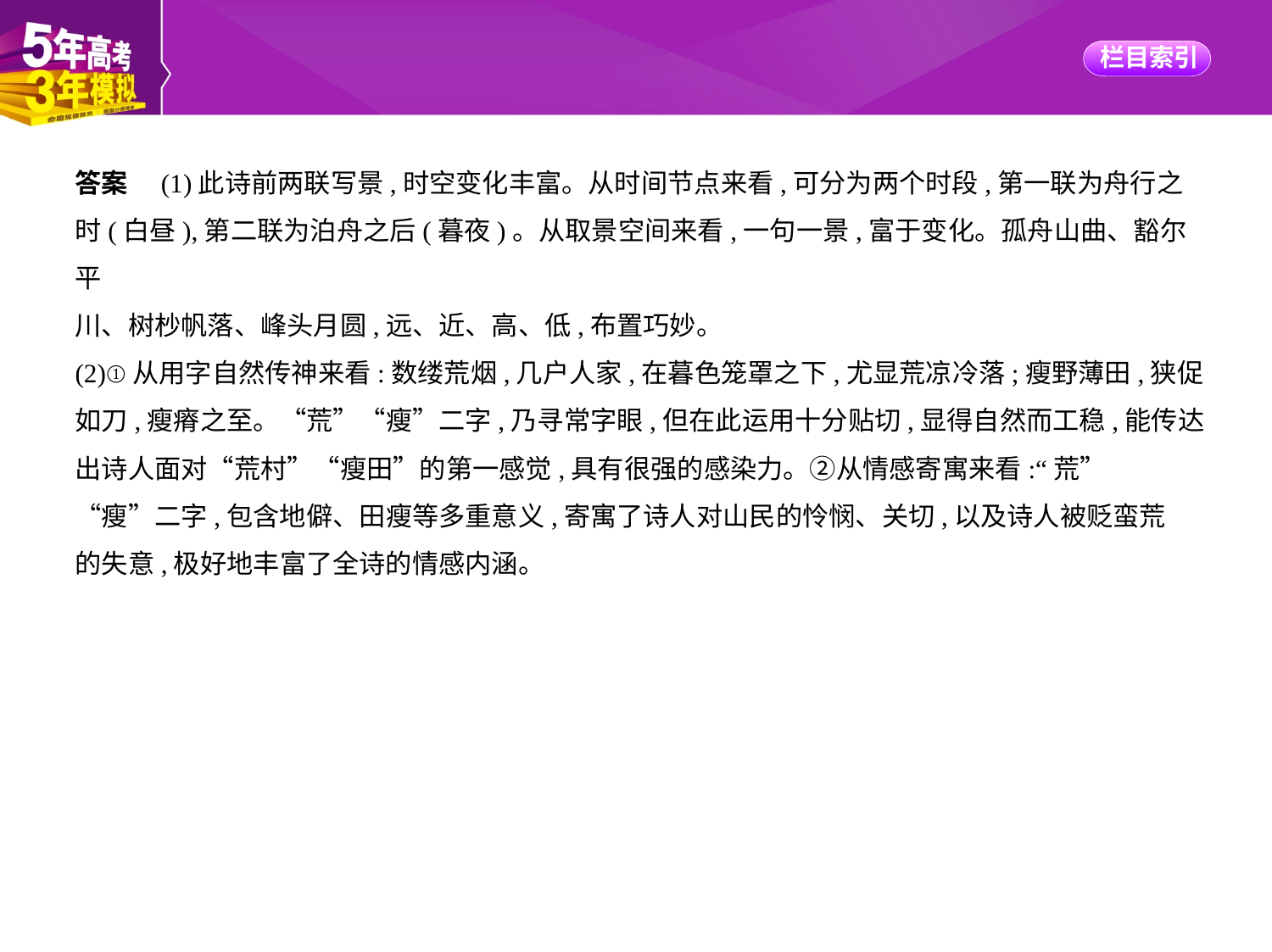

答案　(1)此诗前两联写景,时空变化丰富。从时间节点来看,可分为两个时段,第一联为舟行之
时(白昼),第二联为泊舟之后(暮夜)。从取景空间来看,一句一景,富于变化。孤舟山曲、豁尔平
川、树杪帆落、峰头月圆,远、近、高、低,布置巧妙。
(2)①从用字自然传神来看:数缕荒烟,几户人家,在暮色笼罩之下,尤显荒凉冷落;瘦野薄田,狭促
如刀,瘦瘠之至。“荒”“瘦”二字,乃寻常字眼,但在此运用十分贴切,显得自然而工稳,能传达
出诗人面对“荒村”“瘦田”的第一感觉,具有很强的感染力。②从情感寄寓来看:“荒”
“瘦”二字,包含地僻、田瘦等多重意义,寄寓了诗人对山民的怜悯、关切,以及诗人被贬蛮荒
的失意,极好地丰富了全诗的情感内涵。